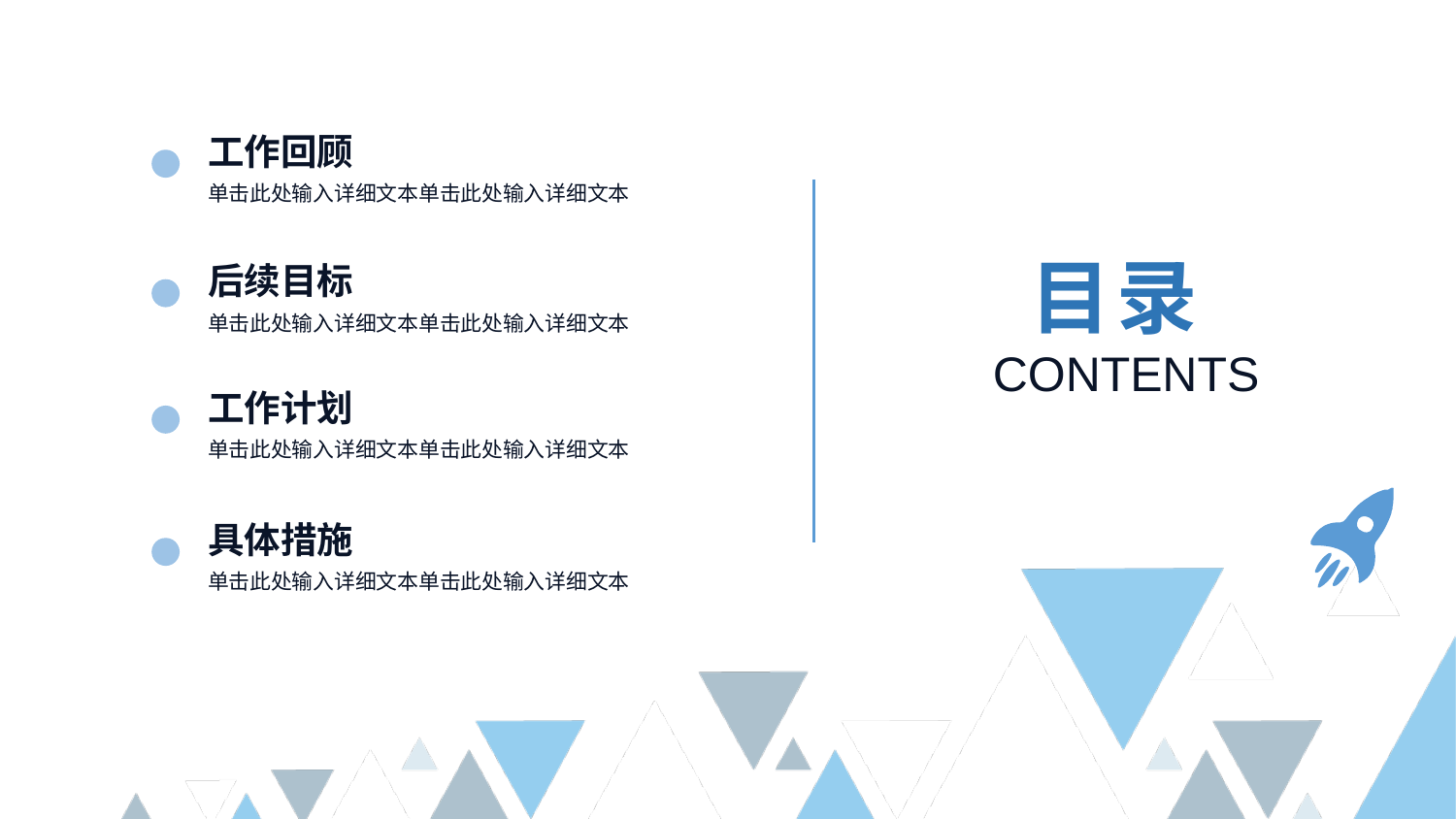

工作回顾

单击此处输入详细文本单击此处输入详细文本
目录
CONTENTS
后续目标

单击此处输入详细文本单击此处输入详细文本
工作计划

单击此处输入详细文本单击此处输入详细文本

具体措施

单击此处输入详细文本单击此处输入详细文本